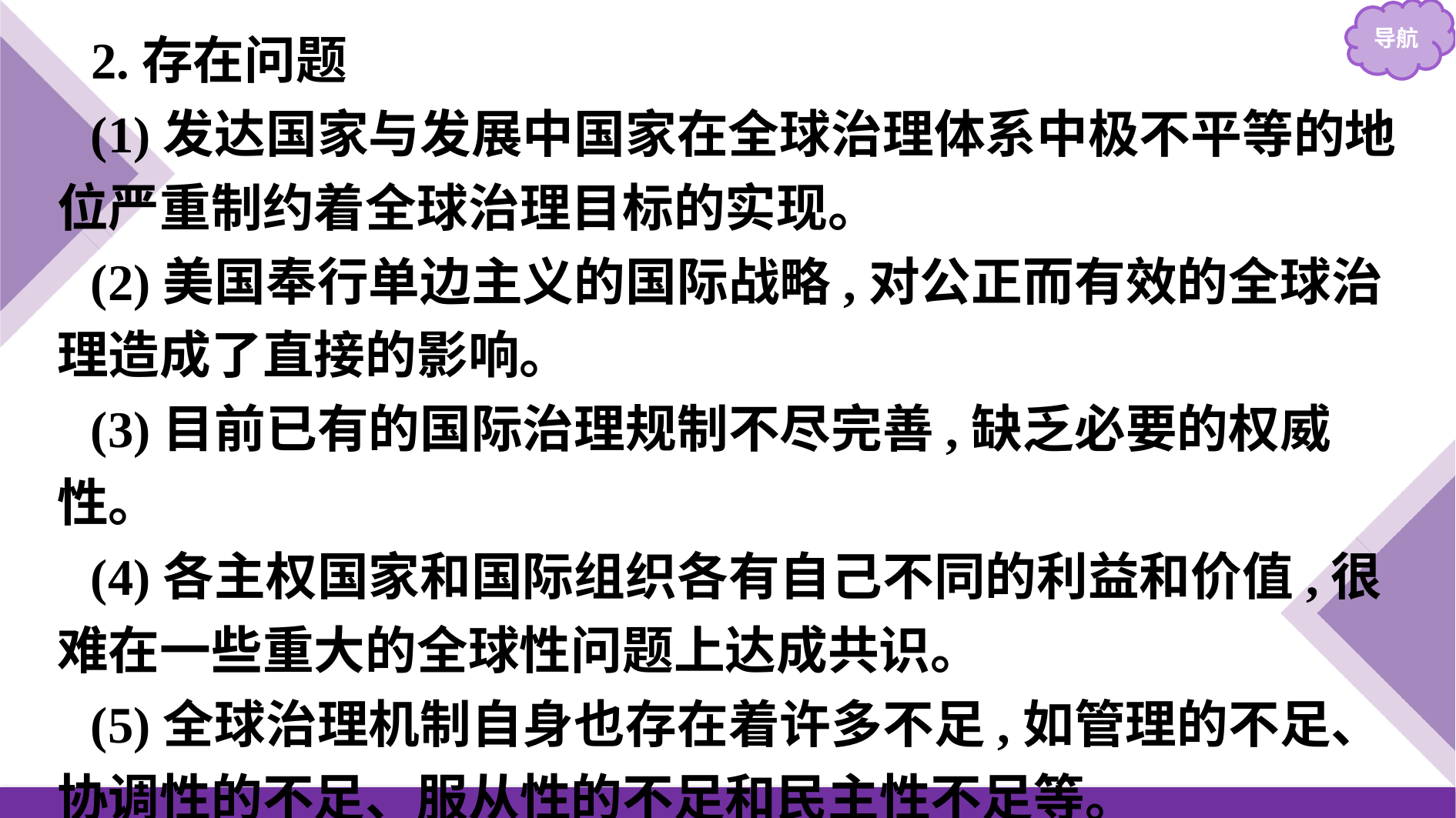

2.存在问题
(1)发达国家与发展中国家在全球治理体系中极不平等的地位严重制约着全球治理目标的实现。
(2)美国奉行单边主义的国际战略,对公正而有效的全球治理造成了直接的影响。
(3)目前已有的国际治理规制不尽完善,缺乏必要的权威性。
(4)各主权国家和国际组织各有自己不同的利益和价值,很难在一些重大的全球性问题上达成共识。
(5)全球治理机制自身也存在着许多不足,如管理的不足、协调性的不足、服从性的不足和民主性不足等。